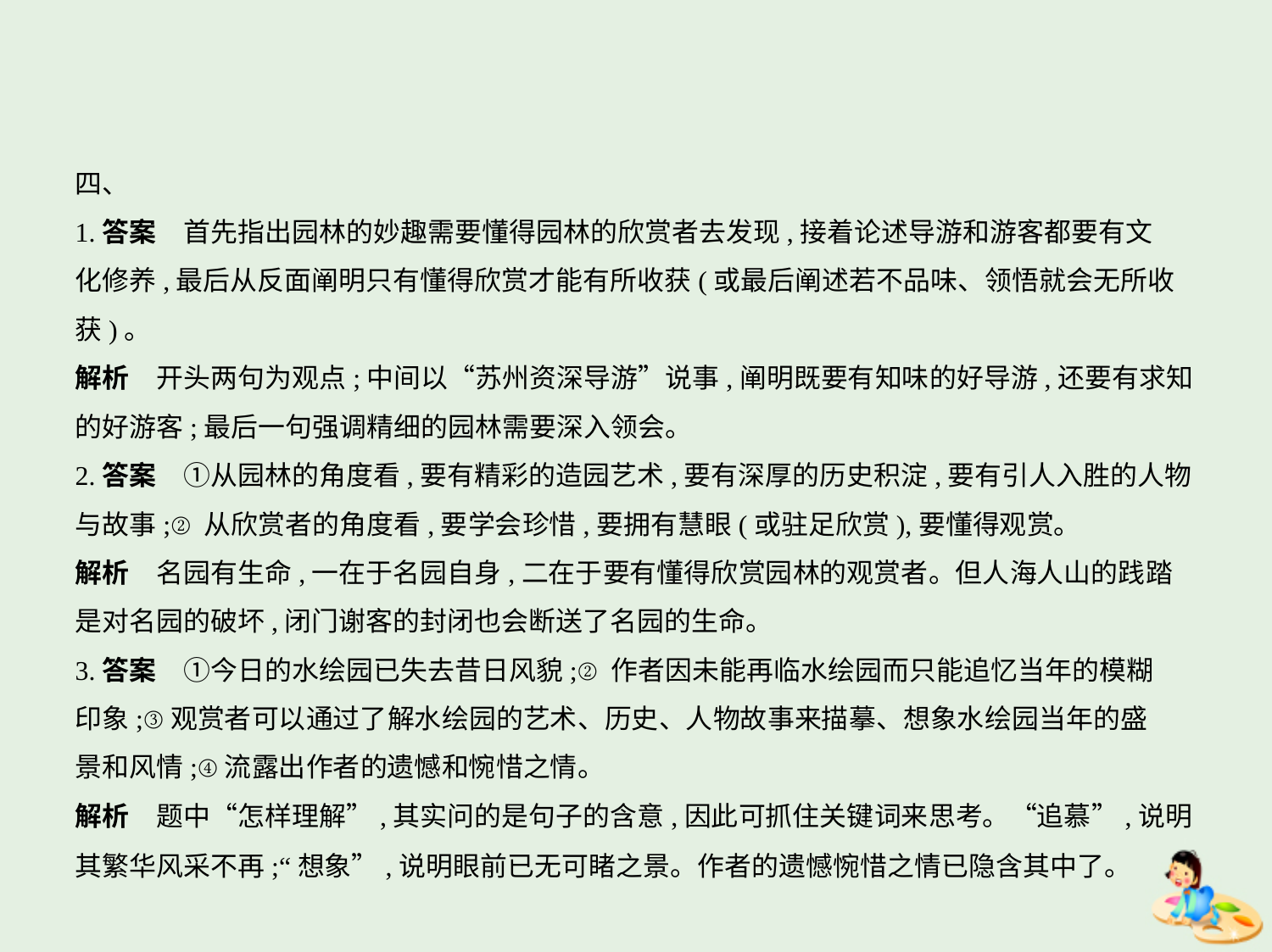

四、
1.答案　首先指出园林的妙趣需要懂得园林的欣赏者去发现,接着论述导游和游客都要有文
化修养,最后从反面阐明只有懂得欣赏才能有所收获(或最后阐述若不品味、领悟就会无所收
获)。
解析　开头两句为观点;中间以“苏州资深导游”说事,阐明既要有知味的好导游,还要有求知
的好游客;最后一句强调精细的园林需要深入领会。
2.答案　①从园林的角度看,要有精彩的造园艺术,要有深厚的历史积淀,要有引人入胜的人物
与故事;②从欣赏者的角度看,要学会珍惜,要拥有慧眼(或驻足欣赏),要懂得观赏。
解析　名园有生命,一在于名园自身,二在于要有懂得欣赏园林的观赏者。但人海人山的践踏
是对名园的破坏,闭门谢客的封闭也会断送了名园的生命。
3.答案　①今日的水绘园已失去昔日风貌;②作者因未能再临水绘园而只能追忆当年的模糊
印象;③观赏者可以通过了解水绘园的艺术、历史、人物故事来描摹、想象水绘园当年的盛
景和风情;④流露出作者的遗憾和惋惜之情。
解析　题中“怎样理解”,其实问的是句子的含意,因此可抓住关键词来思考。“追慕”,说明
其繁华风采不再;“想象”,说明眼前已无可睹之景。作者的遗憾惋惜之情已隐含其中了。